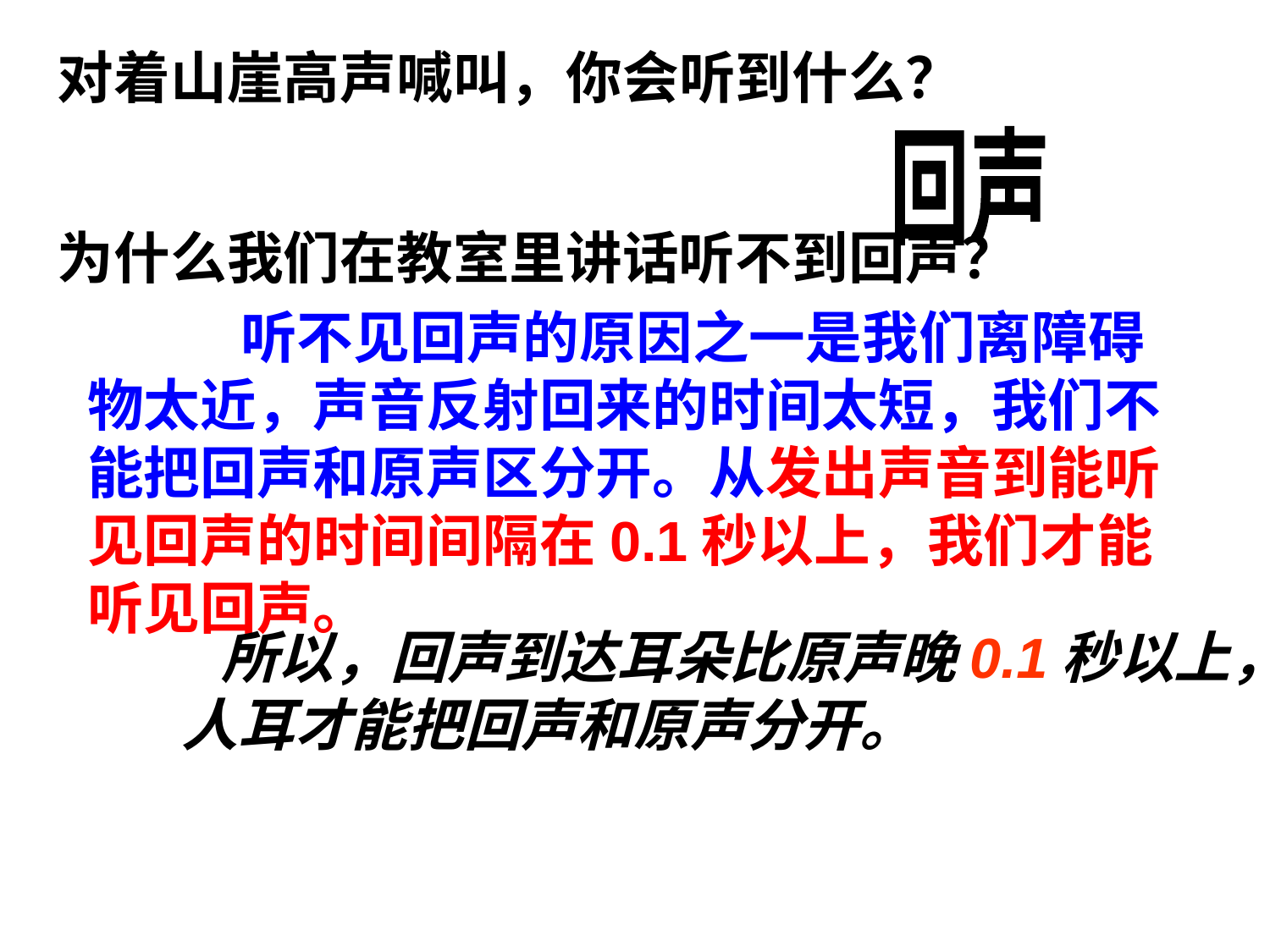

对着山崖高声喊叫，你会听到什么？
回声
为什么我们在教室里讲话听不到回声？
           听不见回声的原因之一是我们离障碍物太近，声音反射回来的时间太短，我们不能把回声和原声区分开。从发出声音到能听见回声的时间间隔在0.1秒以上，我们才能听见回声。

  所以，回声到达耳朵比原声晚0.1秒以上，人耳才能把回声和原声分开。